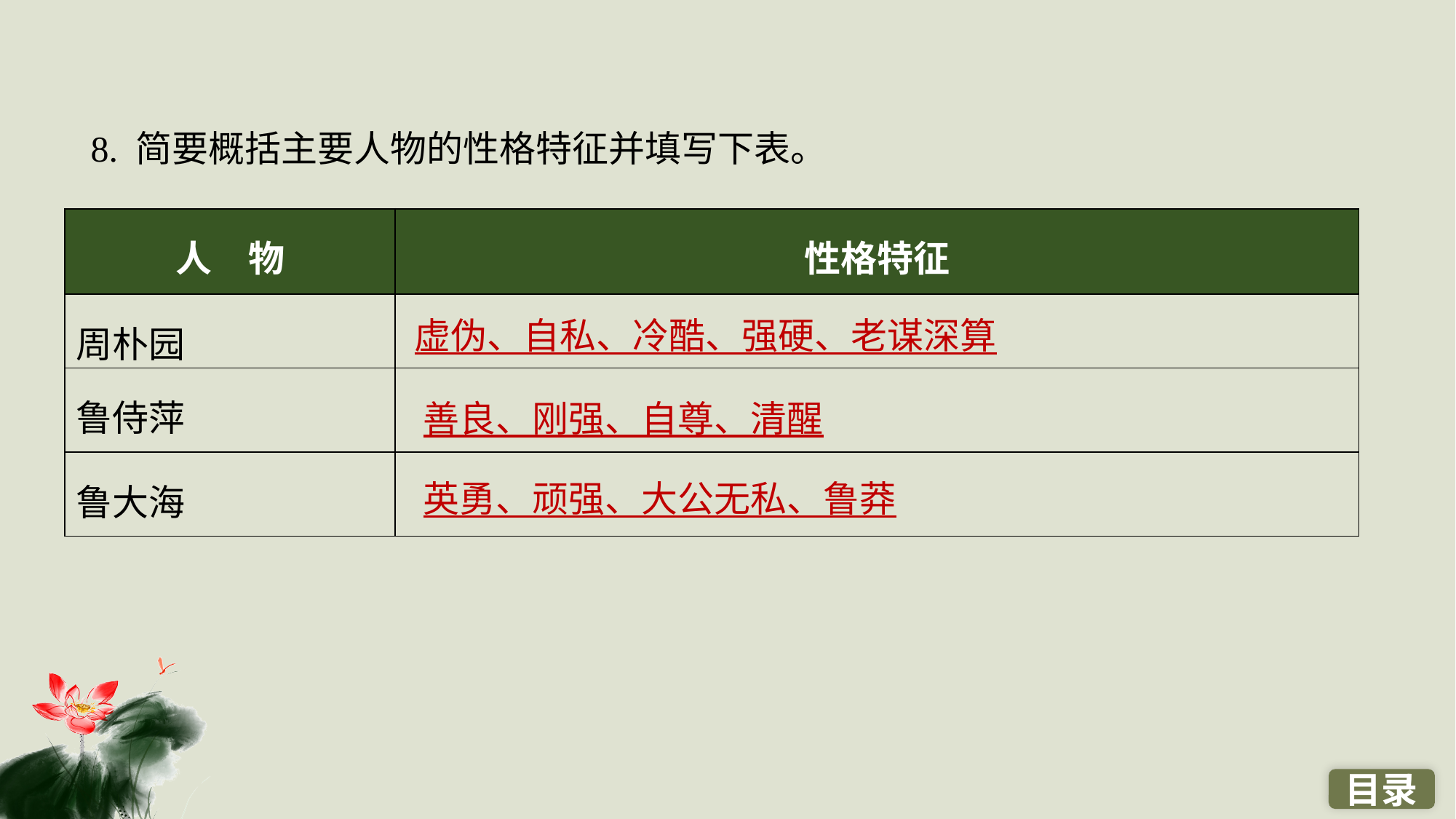

8. 简要概括主要人物的性格特征并填写下表。
| 人　物 | 性格特征 |
| --- | --- |
| 周朴园 |  |
| 鲁侍萍 |  |
| 鲁大海 |  |
虚伪、自私、冷酷、强硬、老谋深算
善良、刚强、自尊、清醒
英勇、顽强、大公无私、鲁莽